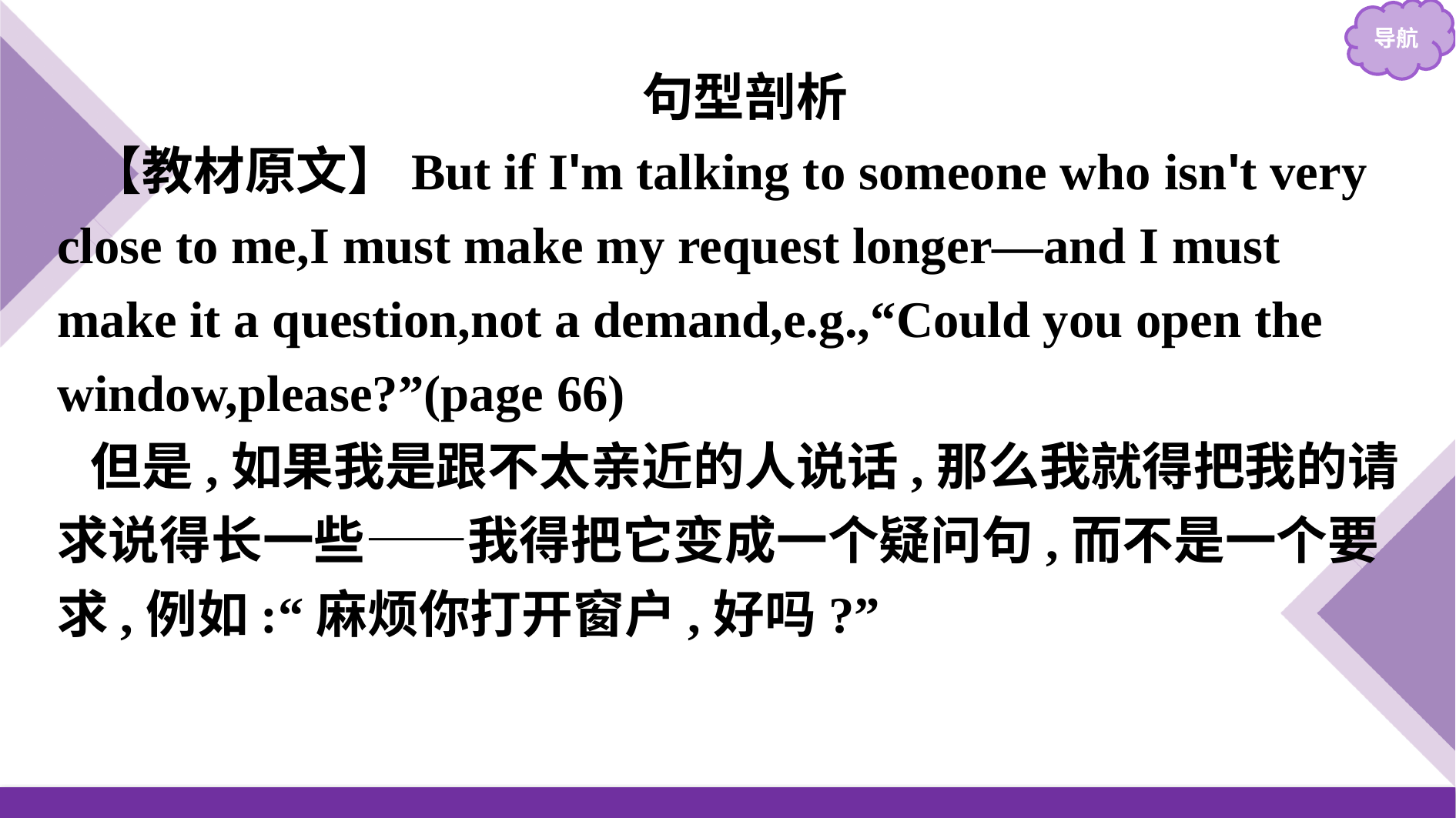

句型剖析
【教材原文】But if I'm talking to someone who isn't very close to me,I must make my request longer—and I must make it a question,not a demand,e.g.,“Could you open the window,please?”(page 66)
但是,如果我是跟不太亲近的人说话,那么我就得把我的请求说得长一些——我得把它变成一个疑问句,而不是一个要求,例如:“麻烦你打开窗户,好吗?”